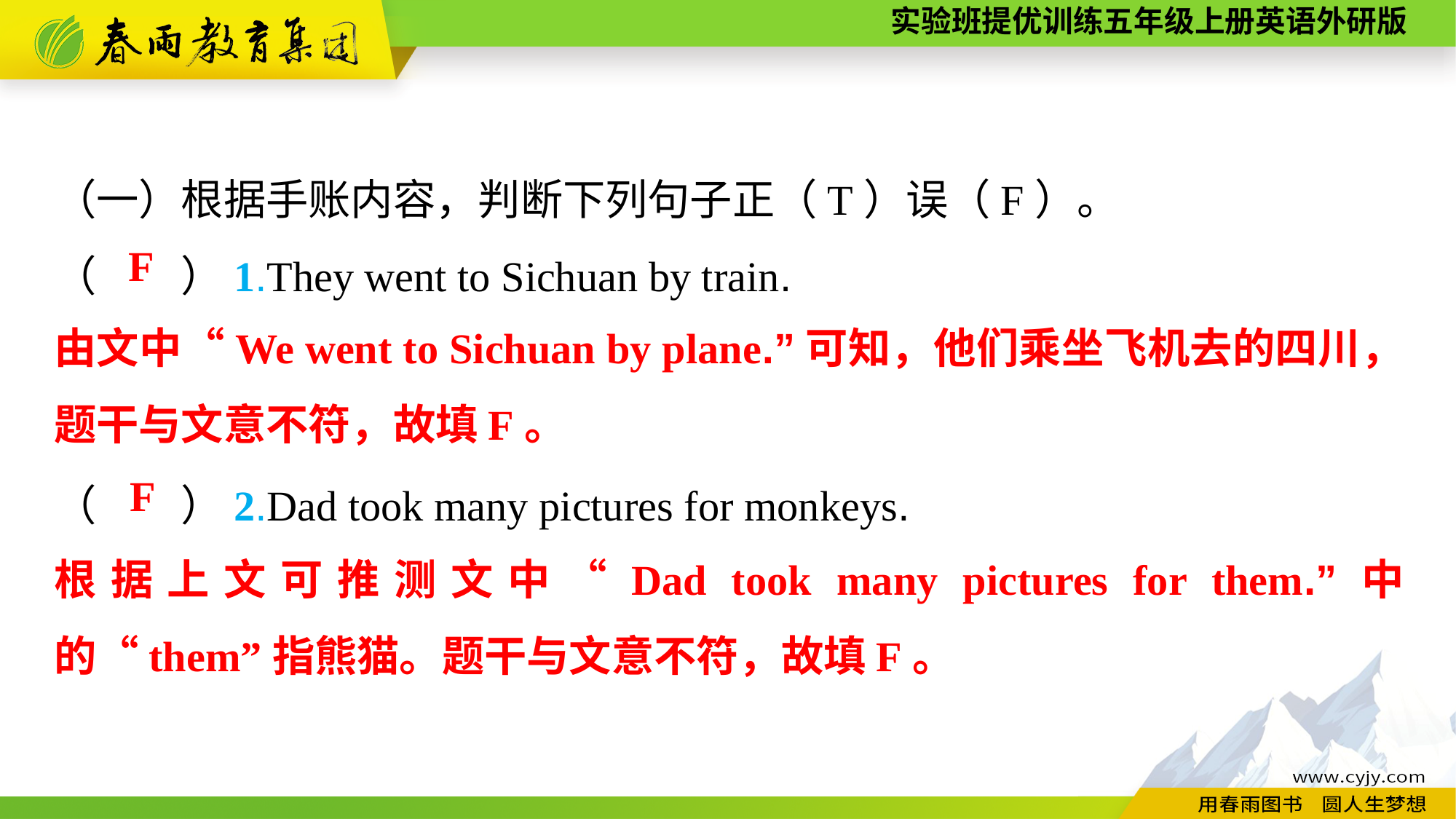

（一）根据手账内容，判断下列句子正（T）误（F）。
（　　）1.They went to Sichuan by train.

（　　）2.Dad took many pictures for monkeys.

F
由文中“We went to Sichuan by plane.”可知，他们乘坐飞机去的四川，题干与文意不符，故填F。
F
根据上文可推测文中“Dad took many pictures for them.”中的“them”指熊猫。题干与文意不符，故填F。